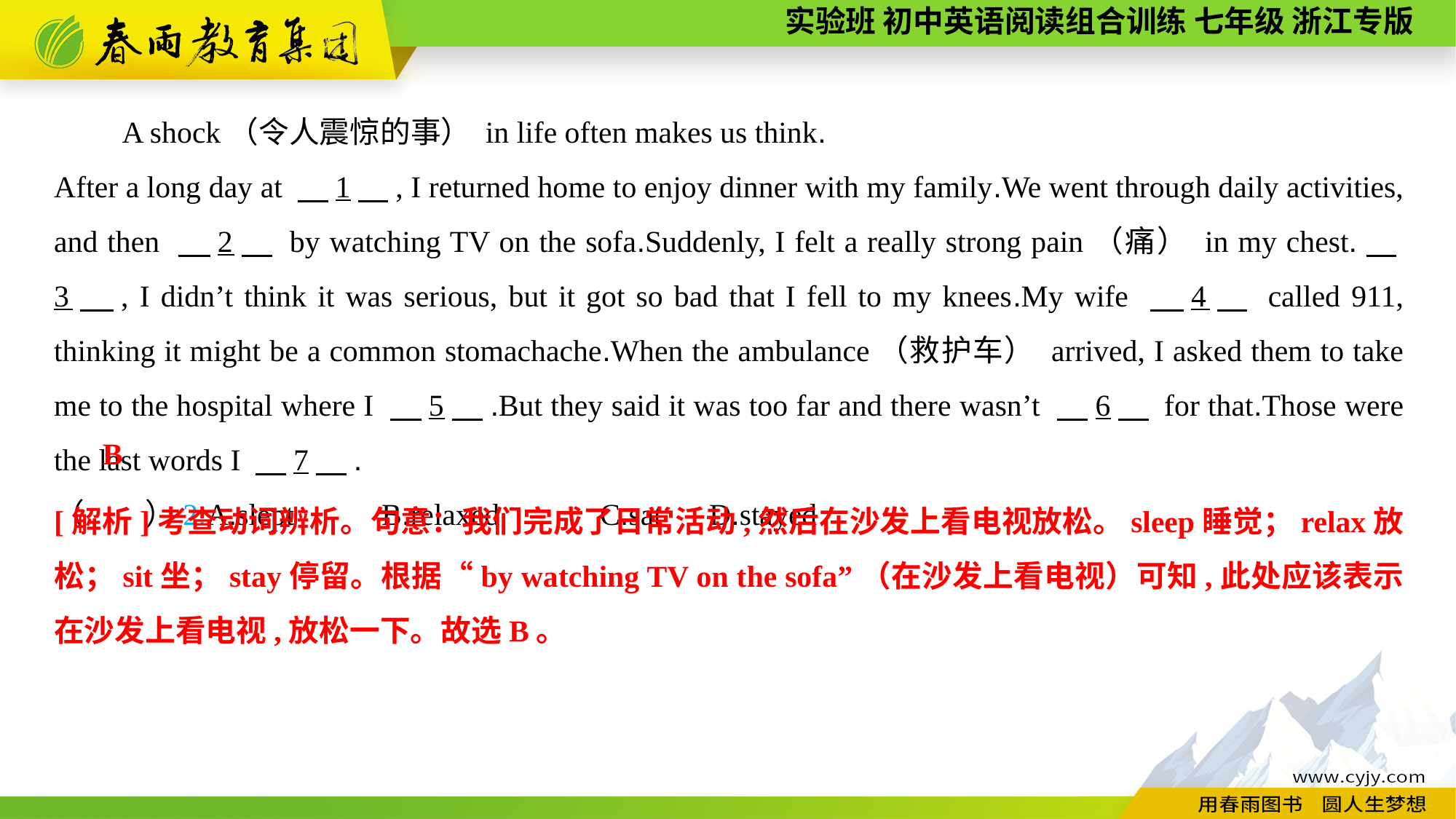

A shock（令人震惊的事） in life often makes us think.
After a long day at 　1　, I returned home to enjoy dinner with my family.We went through daily activities, and then 　2　 by watching TV on the sofa.Suddenly, I felt a really strong pain（痛） in my chest.　3　, I didn’t think it was serious, but it got so bad that I fell to my knees.My wife 　4　 called 911, thinking it might be a common stomachache.When the ambulance（救护车） arrived, I asked them to take me to the hospital where I 　5　.But they said it was too far and there wasn’t 　6　 for that.Those were the last words I 　7　.
（　　）2.A.slept	B.relaxed	C.sat	D.stayed
B
[解析]考查动词辨析。句意：我们完成了日常活动,然后在沙发上看电视放松。sleep睡觉；relax放松；sit坐；stay停留。根据“by watching TV on the sofa”（在沙发上看电视）可知,此处应该表示在沙发上看电视,放松一下。故选B。